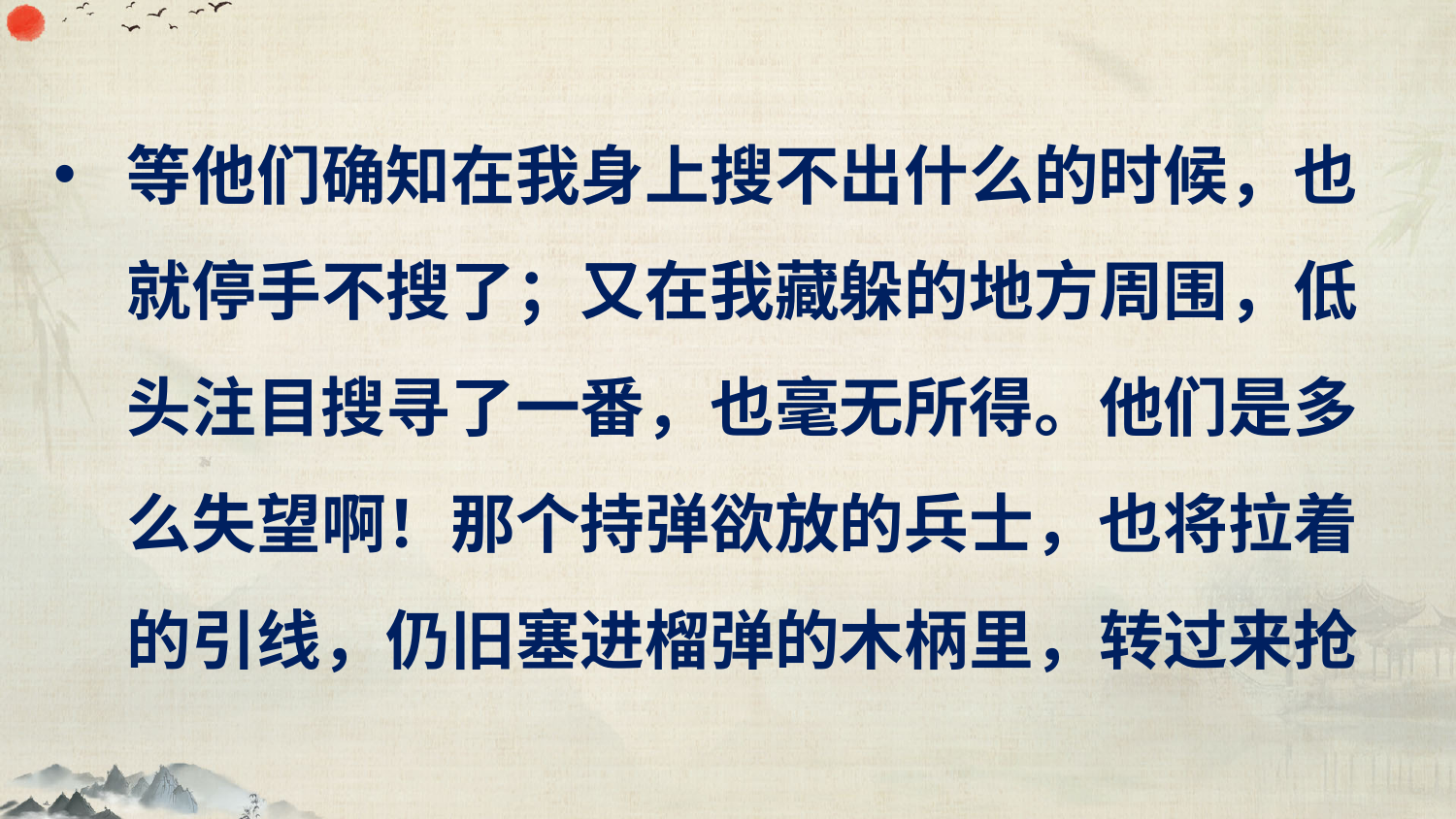

等他们确知在我身上搜不出什么的时候，也就停手不搜了；又在我藏躲的地方周围，低头注目搜寻了一番，也毫无所得。他们是多么失望啊！那个持弹欲放的兵士，也将拉着的引线，仍旧塞进榴弹的木柄里，转过来抢